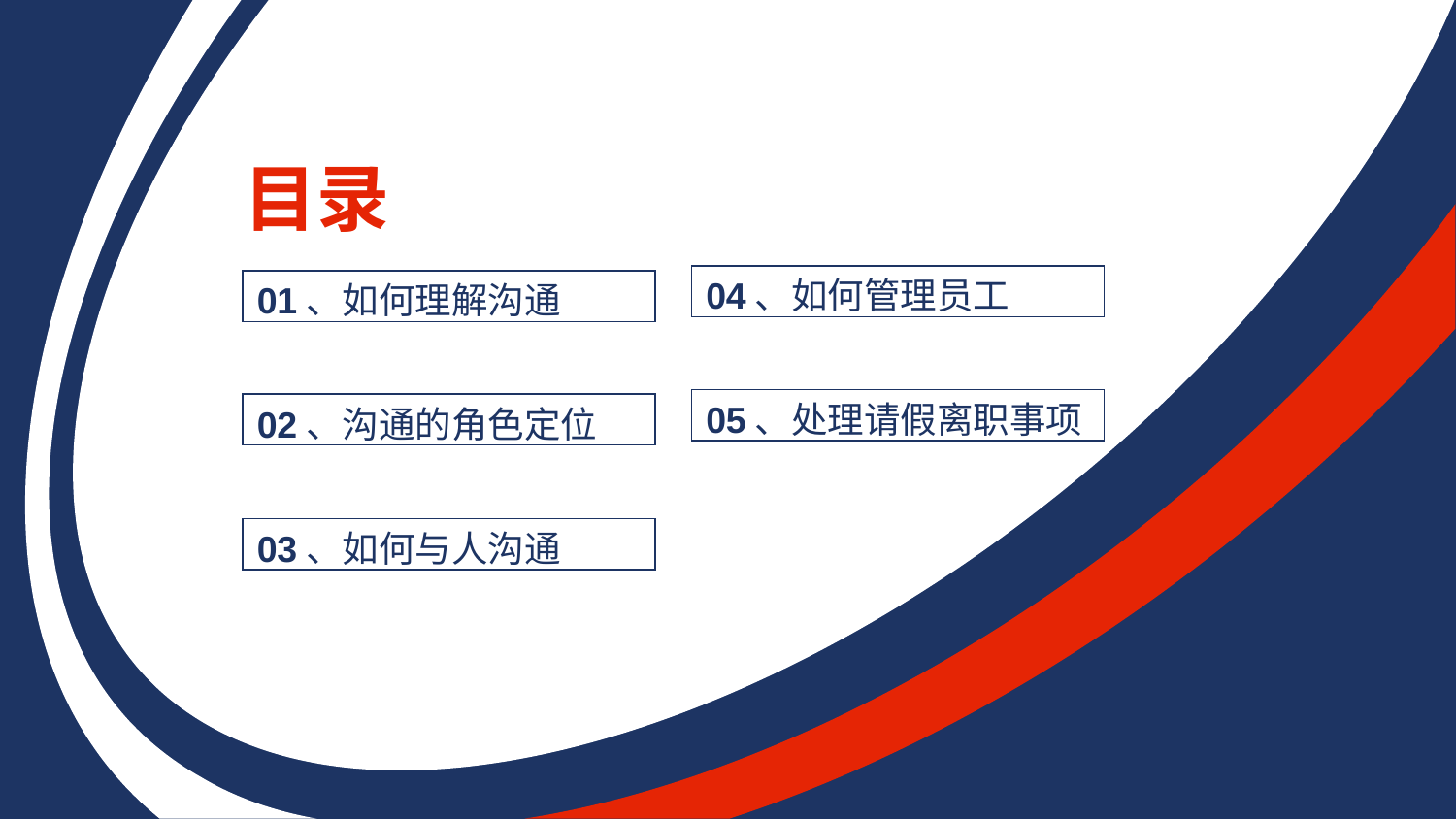

目录

04、如何管理员工
01、如何理解沟通
05、处理请假离职事项
02、沟通的角色定位
03、如何与人沟通